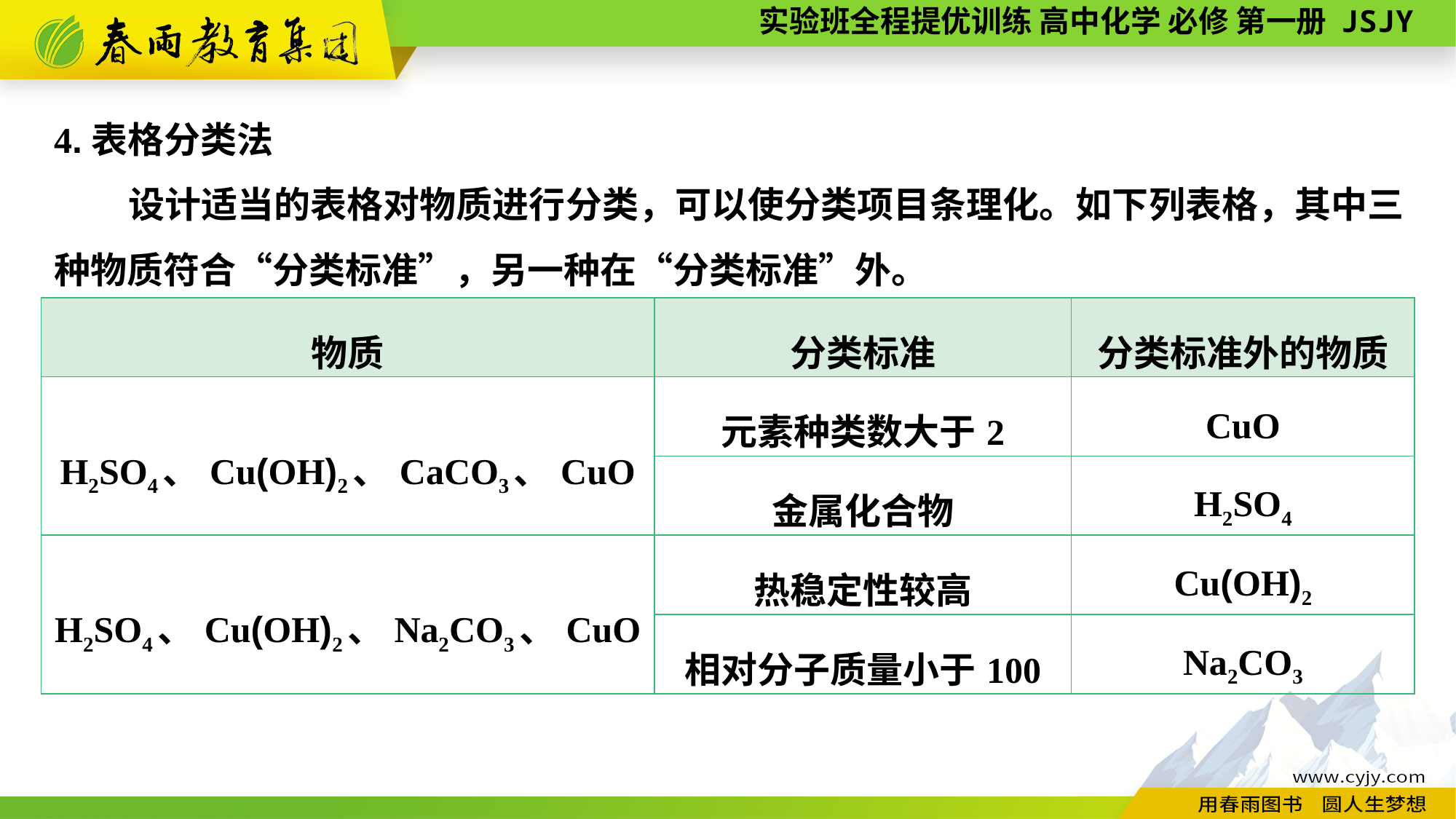

4.表格分类法
设计适当的表格对物质进行分类，可以使分类项目条理化。如下列表格，其中三种物质符合“分类标准”，另一种在“分类标准”外。
| 物质 | 分类标准 | 分类标准外的物质 |
| --- | --- | --- |
| H2SO4、Cu(OH)2、CaCO3、CuO | 元素种类数大于2 | CuO |
|  | 金属化合物 | H2SO4 |
| H2SO4、Cu(OH)2、Na2CO3、CuO | 热稳定性较高 | Cu(OH)2 |
|  | 相对分子质量小于100 | Na2CO3 |